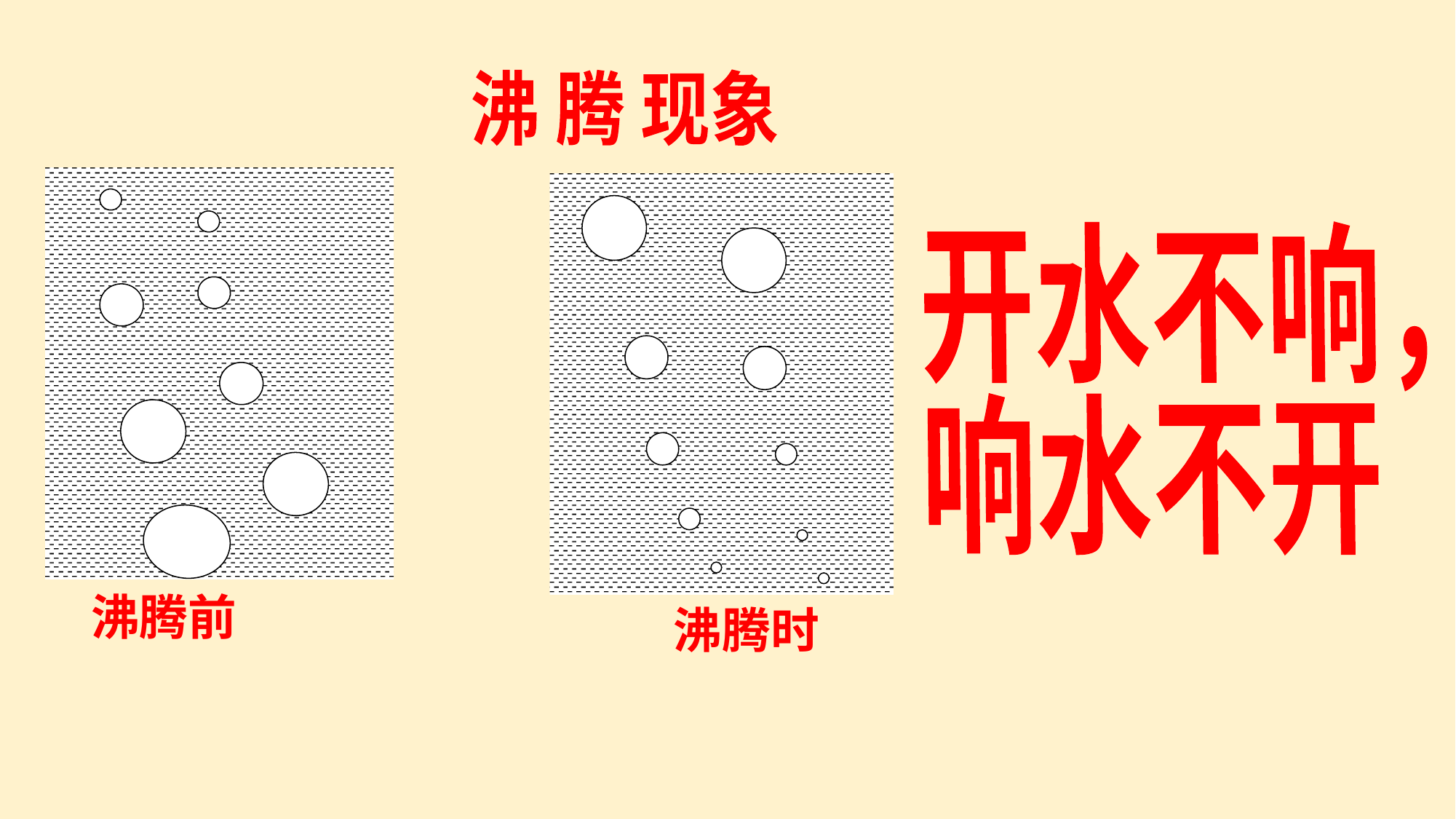

沸 腾 现象

开水不响，
响水不开
沸腾前
沸腾时